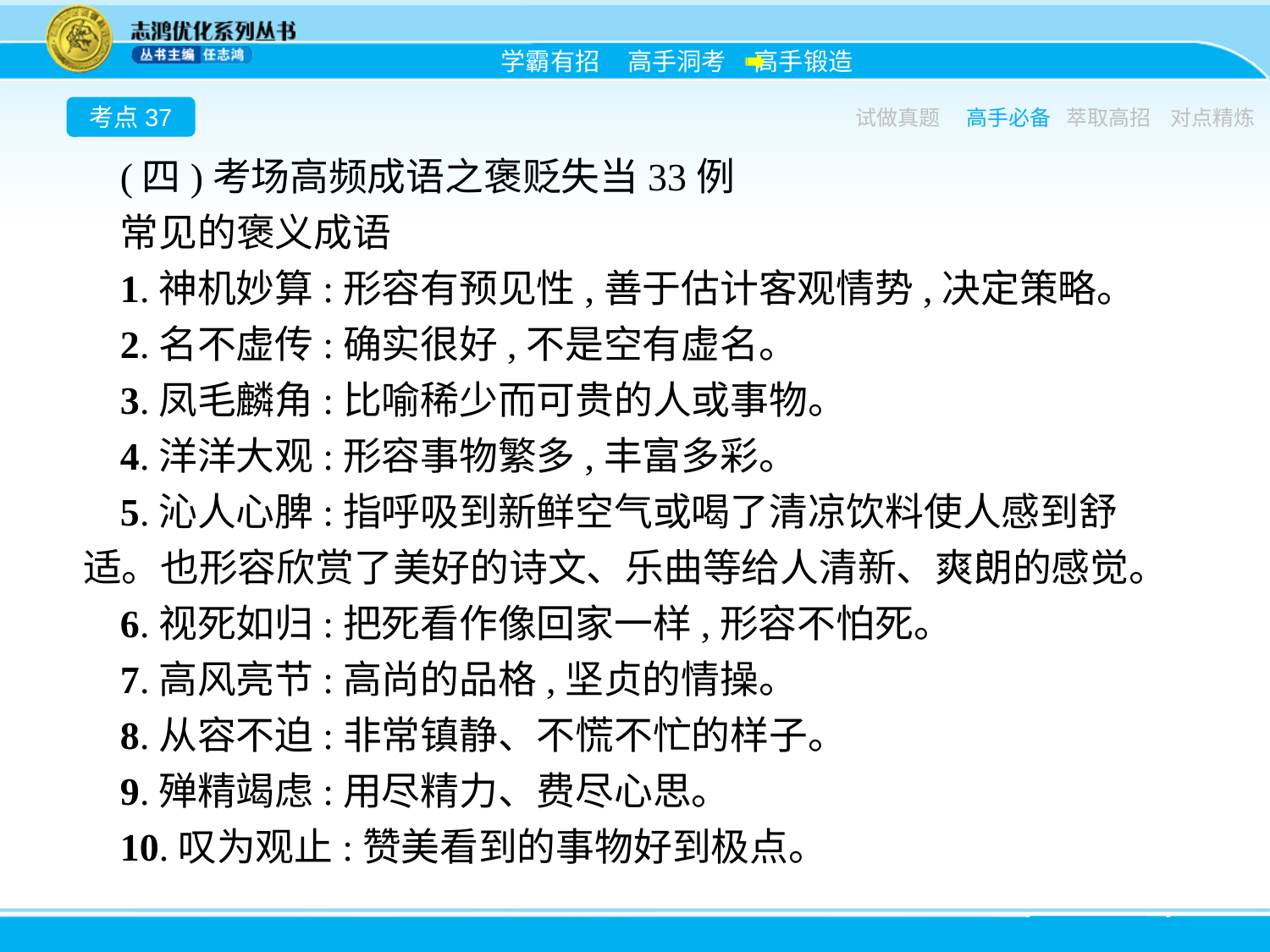

考点37
试做真题
高手必备
萃取高招
对点精炼
(四)考场高频成语之褒贬失当33例
常见的褒义成语
1.神机妙算:形容有预见性,善于估计客观情势,决定策略。
2.名不虚传:确实很好,不是空有虚名。
3.凤毛麟角:比喻稀少而可贵的人或事物。
4.洋洋大观:形容事物繁多,丰富多彩。
5.沁人心脾:指呼吸到新鲜空气或喝了清凉饮料使人感到舒适。也形容欣赏了美好的诗文、乐曲等给人清新、爽朗的感觉。
6.视死如归:把死看作像回家一样,形容不怕死。
7.高风亮节:高尚的品格,坚贞的情操。
8.从容不迫:非常镇静、不慌不忙的样子。
9.殚精竭虑:用尽精力、费尽心思。
10.叹为观止:赞美看到的事物好到极点。